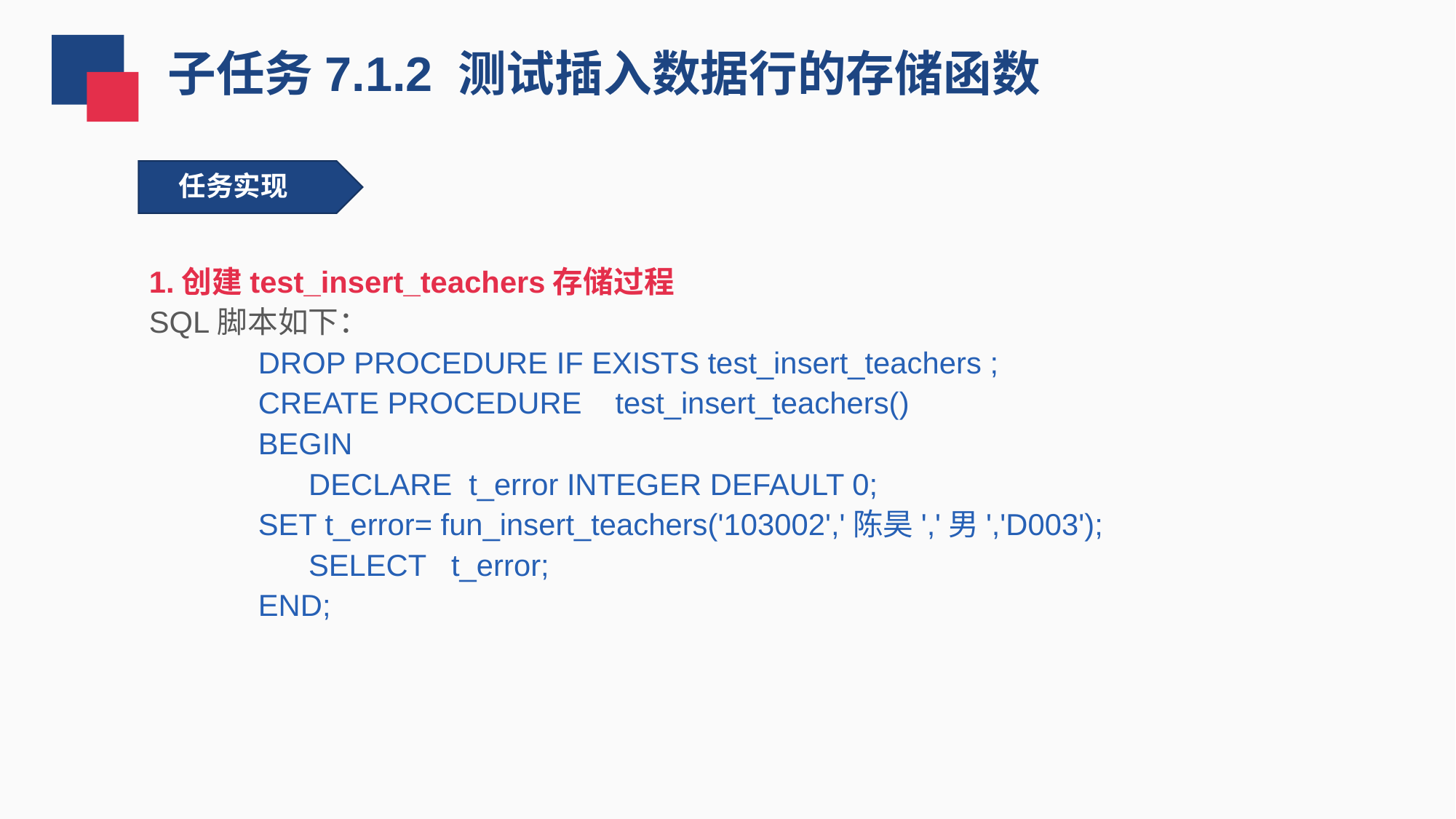

子任务7.1.2 测试插入数据行的存储函数

任务实现
1.创建test_insert_teachers存储过程
SQL脚本如下：
DROP PROCEDURE IF EXISTS test_insert_teachers ;
CREATE PROCEDURE    test_insert_teachers()
BEGIN
      DECLARE  t_error INTEGER DEFAULT 0;
SET t_error= fun_insert_teachers('103002','陈昊','男','D003');
      SELECT   t_error;
END;